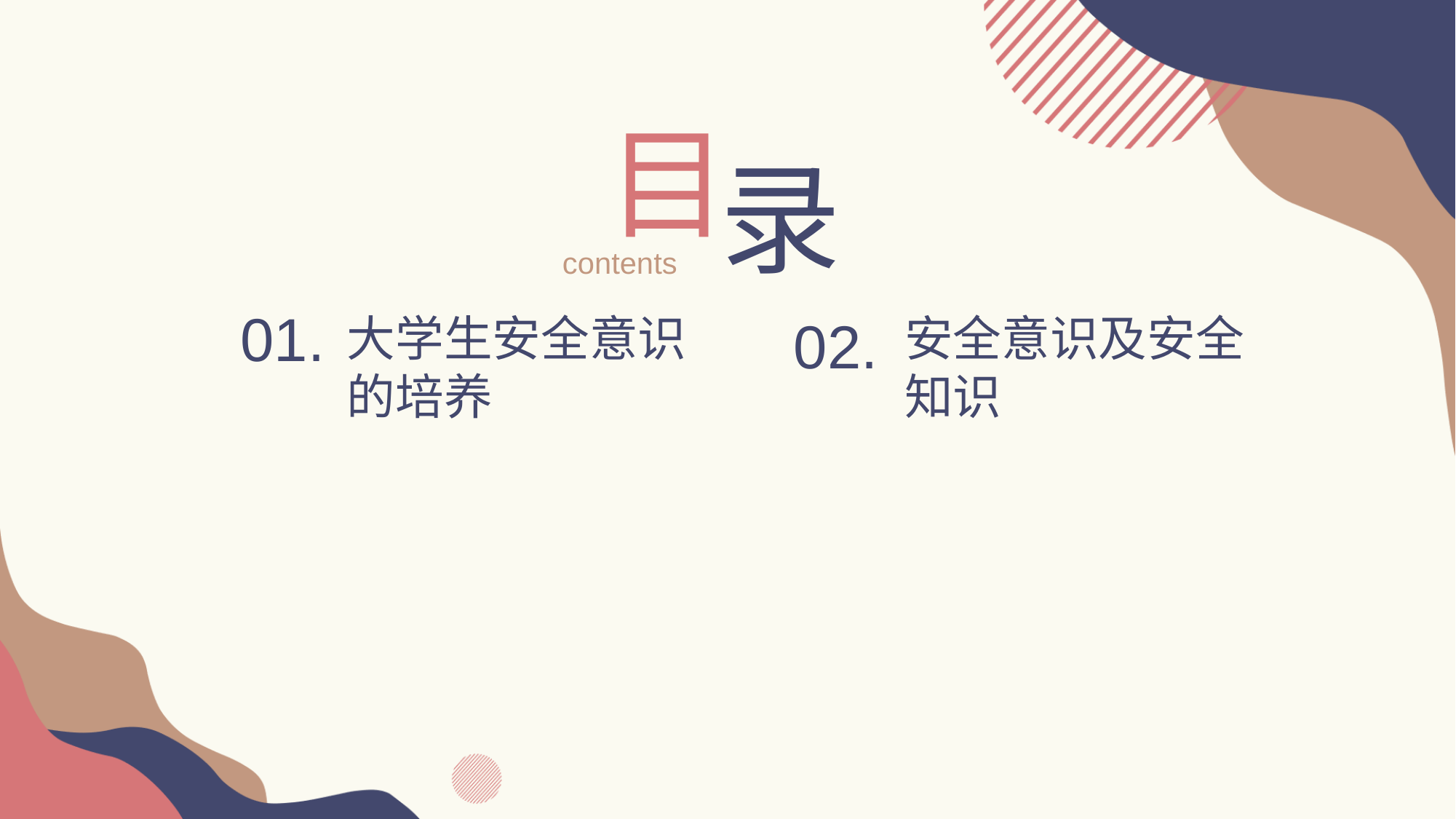

目
录
contents
01.
大学生安全意识的培养
02.
安全意识及安全知识